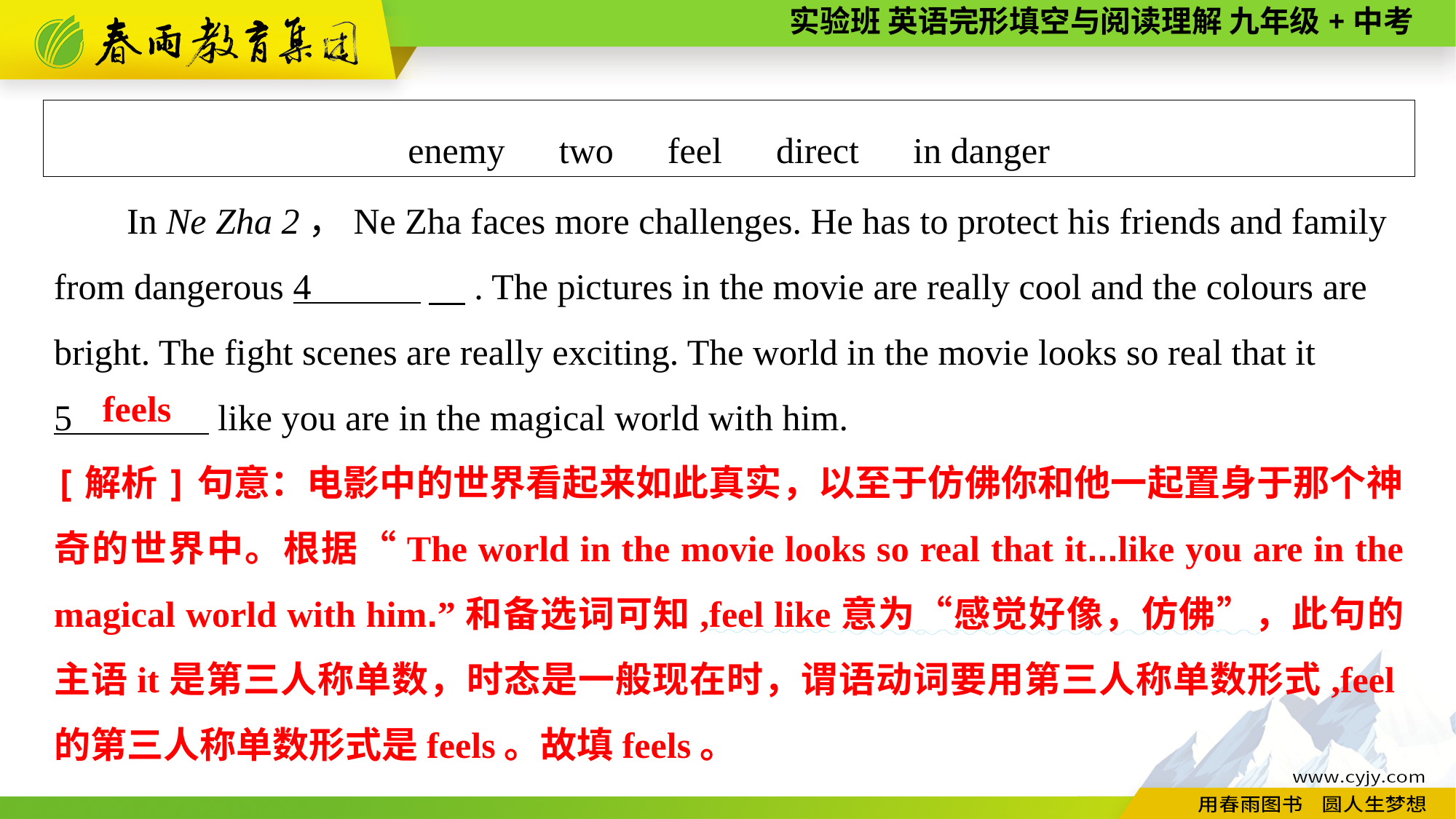

enemy　two　feel　direct　in danger
In Ne Zha 2，Ne Zha faces more challenges. He has to protect his friends and family from dangerous 4            　. The pictures in the movie are really cool and the colours are bright. The fight scenes are really exciting. The world in the movie looks so real that it
5                like you are in the magical world with him.
feels
[解析]句意：电影中的世界看起来如此真实，以至于仿佛你和他一起置身于那个神奇的世界中。根据“The world in the movie looks so real that it...like you are in the magical world with him.”和备选词可知,feel like意为“感觉好像，仿佛”，此句的主语it是第三人称单数，时态是一般现在时，谓语动词要用第三人称单数形式,feel的第三人称单数形式是feels。故填feels。